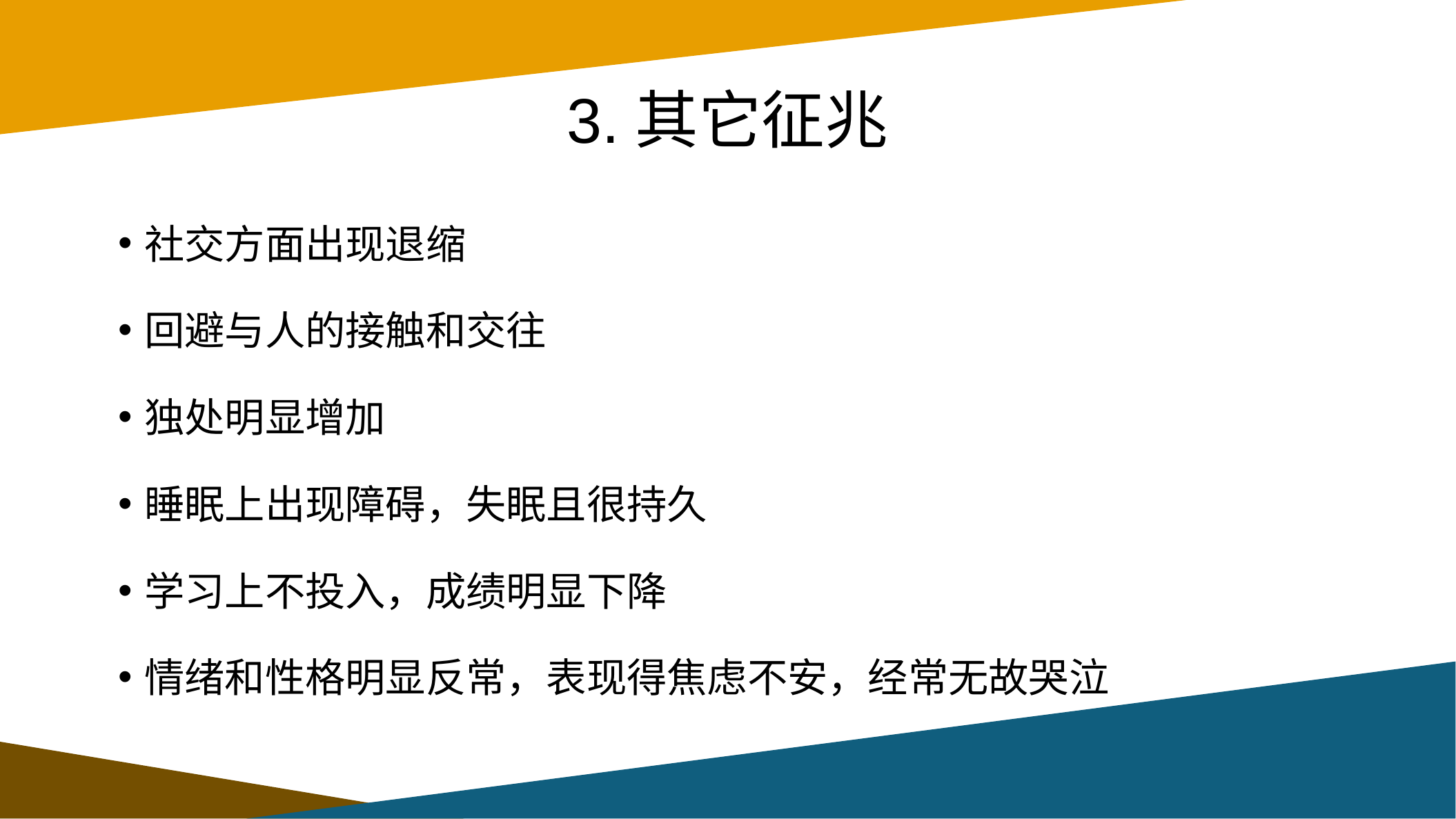

# 3.其它征兆
社交方面出现退缩
回避与人的接触和交往
独处明显增加
睡眠上出现障碍，失眠且很持久
学习上不投入，成绩明显下降
情绪和性格明显反常，表现得焦虑不安，经常无故哭泣